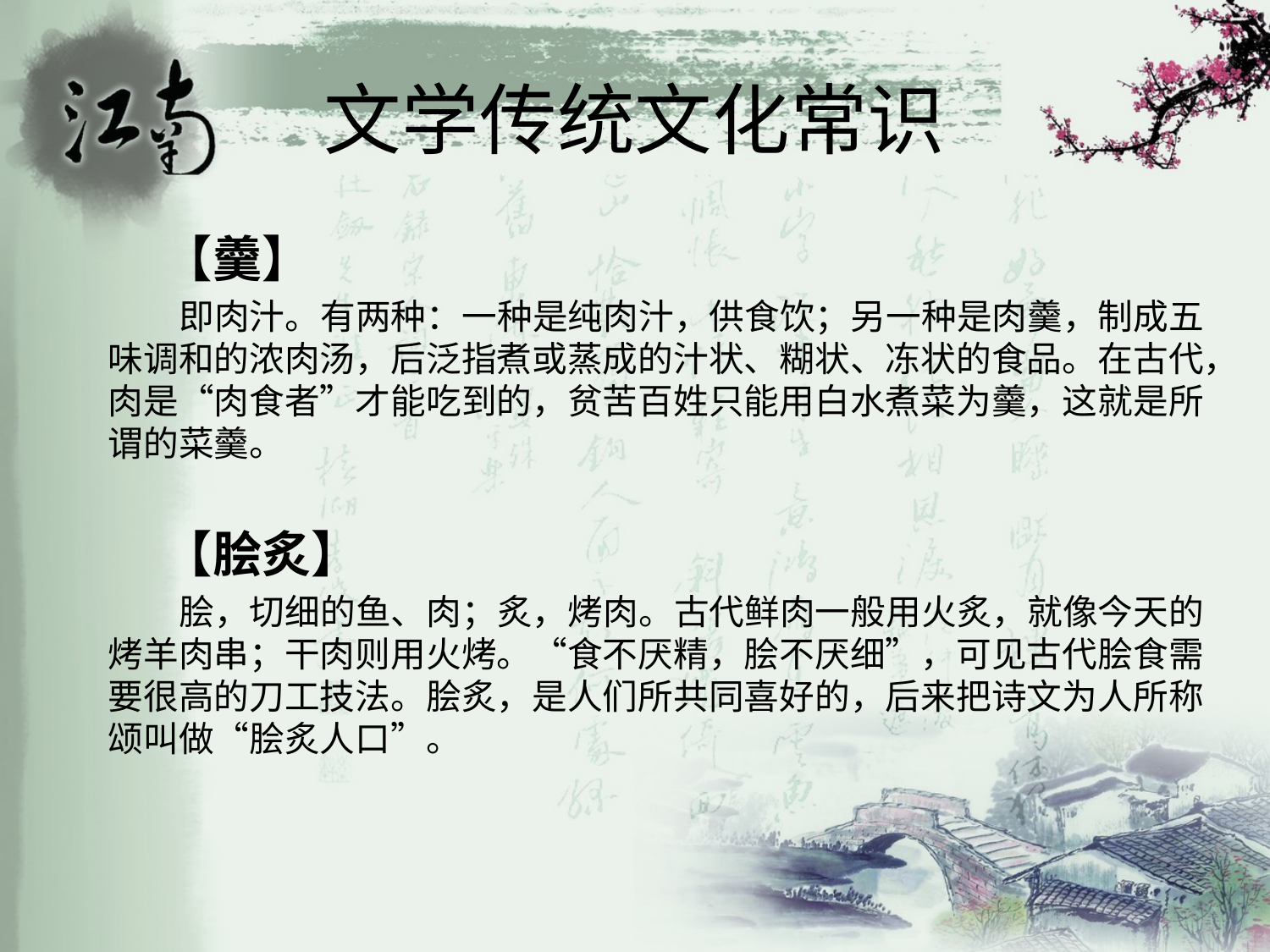

# 文学传统文化常识
      【羹】
        即肉汁。有两种：一种是纯肉汁，供食饮；另一种是肉羹，制成五味调和的浓肉汤，后泛指煮或蒸成的汁状、糊状、冻状的食品。在古代，肉是“肉食者”才能吃到的，贫苦百姓只能用白水煮菜为羹，这就是所谓的菜羹。

      【脍炙】
        脍，切细的鱼、肉；炙，烤肉。古代鲜肉一般用火炙，就像今天的烤羊肉串；干肉则用火烤。“食不厌精，脍不厌细”，可见古代脍食需要很高的刀工技法。脍炙，是人们所共同喜好的，后来把诗文为人所称颂叫做“脍炙人口”。